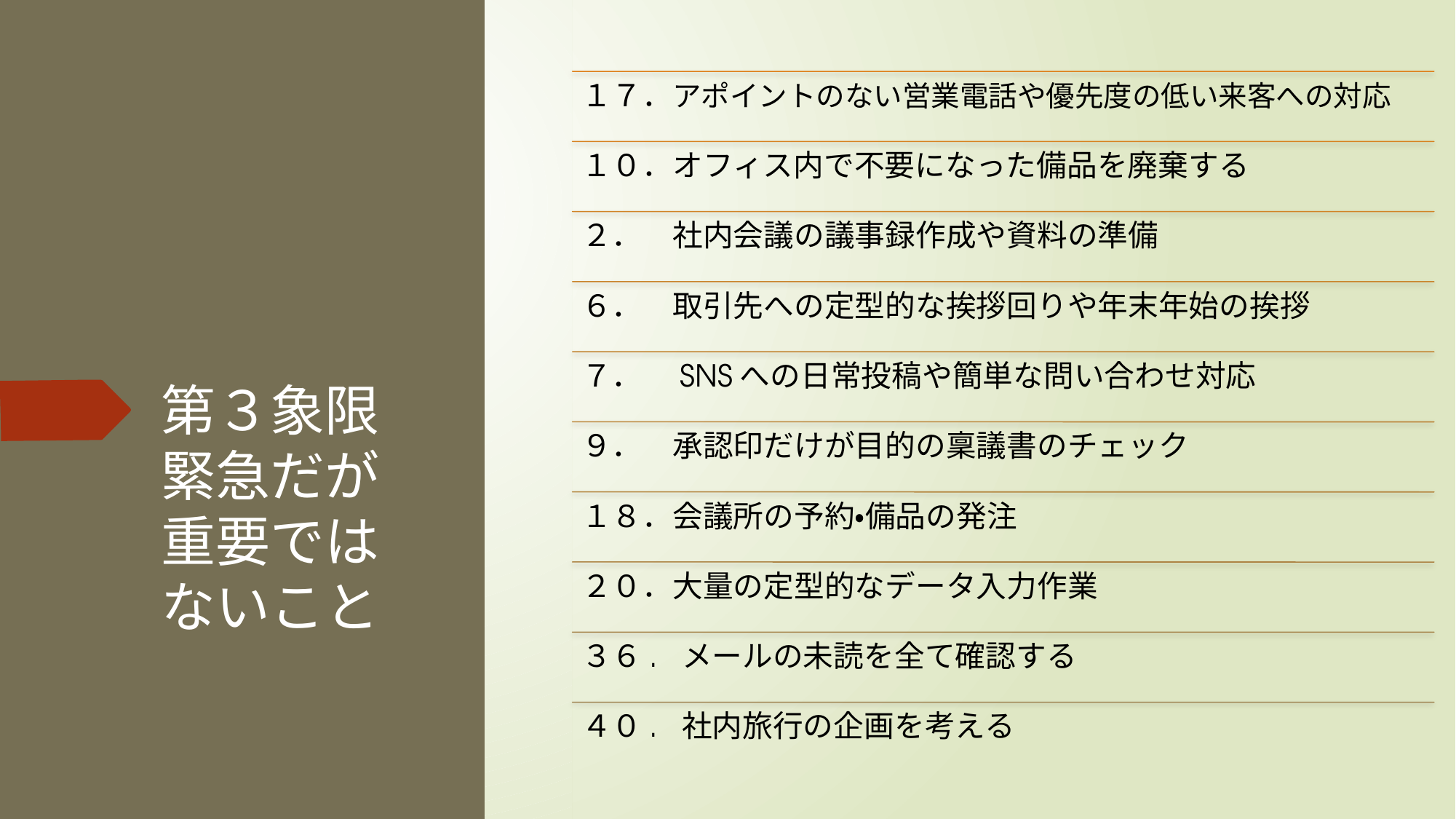

１７．アポイントのない営業電話や優先度の低い来客への対応
１０．オフィス内で不要になった備品を廃棄する
２．　社内会議の議事録作成や資料の準備
６．　取引先への定型的な挨拶回りや年末年始の挨拶
７．　SNSへの日常投稿や簡単な問い合わせ対応
９．　承認印だけが目的の稟議書のチェック
１８．会議所の予約・備品の発注
２０．大量の定型的なデータ入力作業
３６.  メールの未読を全て確認する
４０.  社内旅行の企画を考える
# 第３象限 緊急だが 重要では ないこと